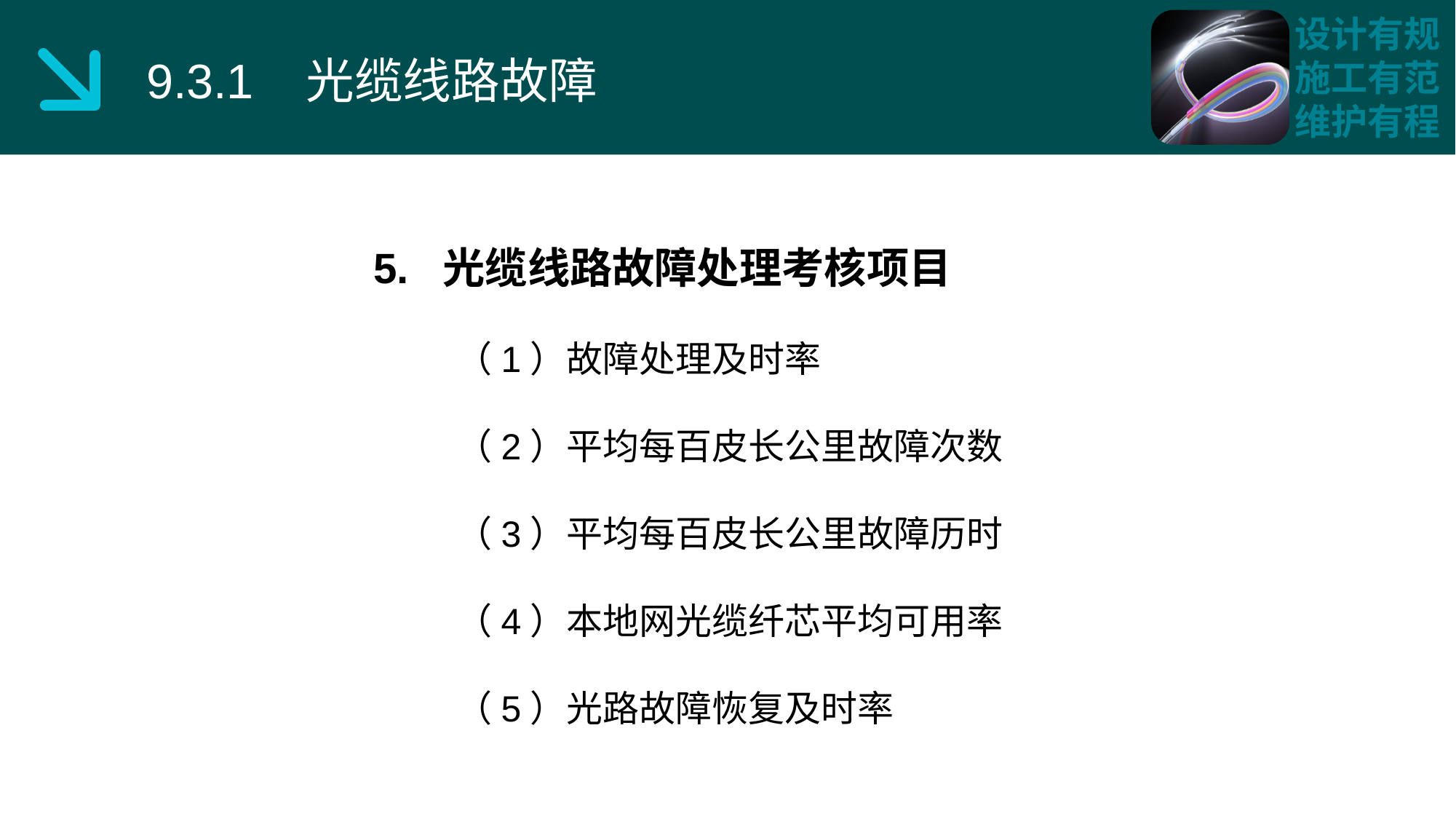

9.3.1   光缆线路故障

5.  光缆线路故障处理考核项目

         （1）故障处理及时率

         （2）平均每百皮长公里故障次数

         （3）平均每百皮长公里故障历时

         （4）本地网光缆纤芯平均可用率

         （5）光路故障恢复及时率